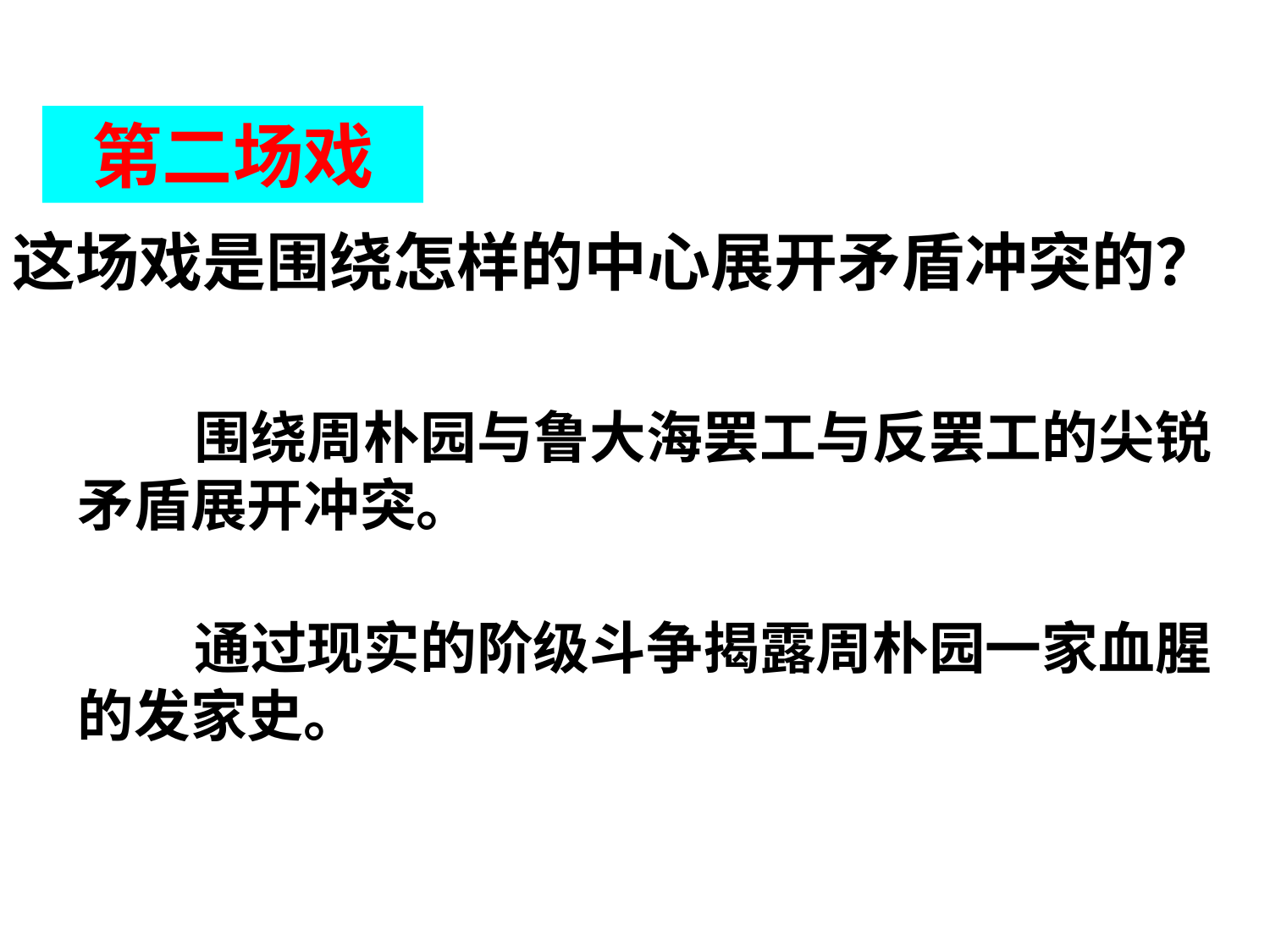

第二场戏
这场戏是围绕怎样的中心展开矛盾冲突的？
        围绕周朴园与鲁大海罢工与反罢工的尖锐矛盾展开冲突。

        通过现实的阶级斗争揭露周朴园一家血腥的发家史。